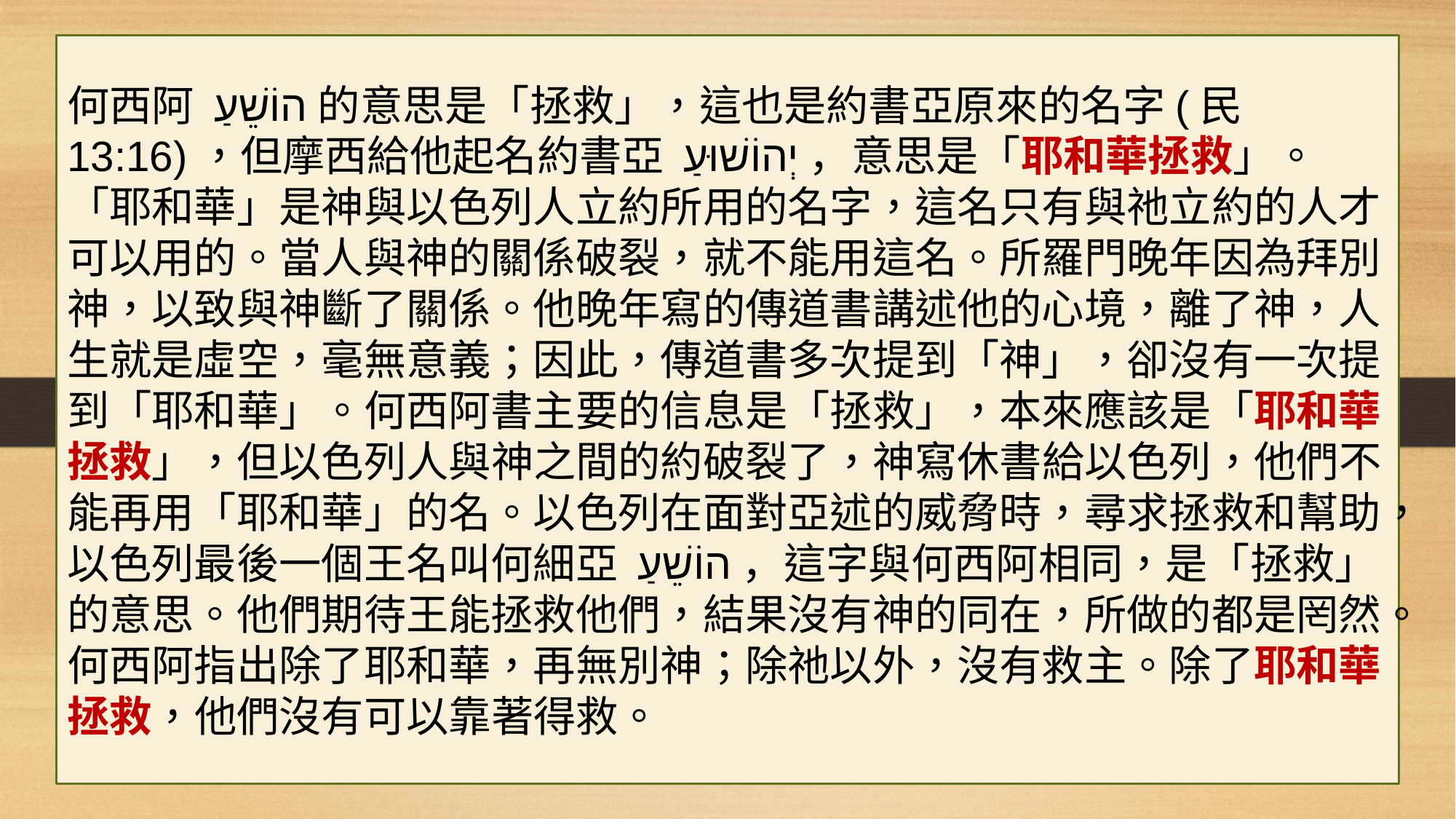

何西阿 הוֹשֵׁעַ的意思是「拯救」，這也是約書亞原來的名字(民13:16)，但摩西給他起名約書亞 יְהוֹשׁוּעַ，意思是「耶和華拯救」。「耶和華」是神與以色列人立約所用的名字，這名只有與祂立約的人才可以用的。當人與神的關係破裂，就不能用這名。所羅門晚年因為拜別神，以致與神斷了關係。他晚年寫的傳道書講述他的心境，離了神，人生就是虛空，毫無意義；因此，傳道書多次提到「神」，卻沒有一次提到「耶和華」。何西阿書主要的信息是「拯救」，本來應該是「耶和華拯救」，但以色列人與神之間的約破裂了，神寫休書給以色列，他們不能再用「耶和華」的名。以色列在面對亞述的威脅時，尋求拯救和幫助，以色列最後一個王名叫何細亞 הוֹשֵׁעַ，這字與何西阿相同，是「拯救」的意思。他們期待王能拯救他們，結果沒有神的同在，所做的都是罔然。何西阿指出除了耶和華，再無別神；除祂以外，沒有救主。除了耶和華拯救，他們沒有可以靠著得救。
#